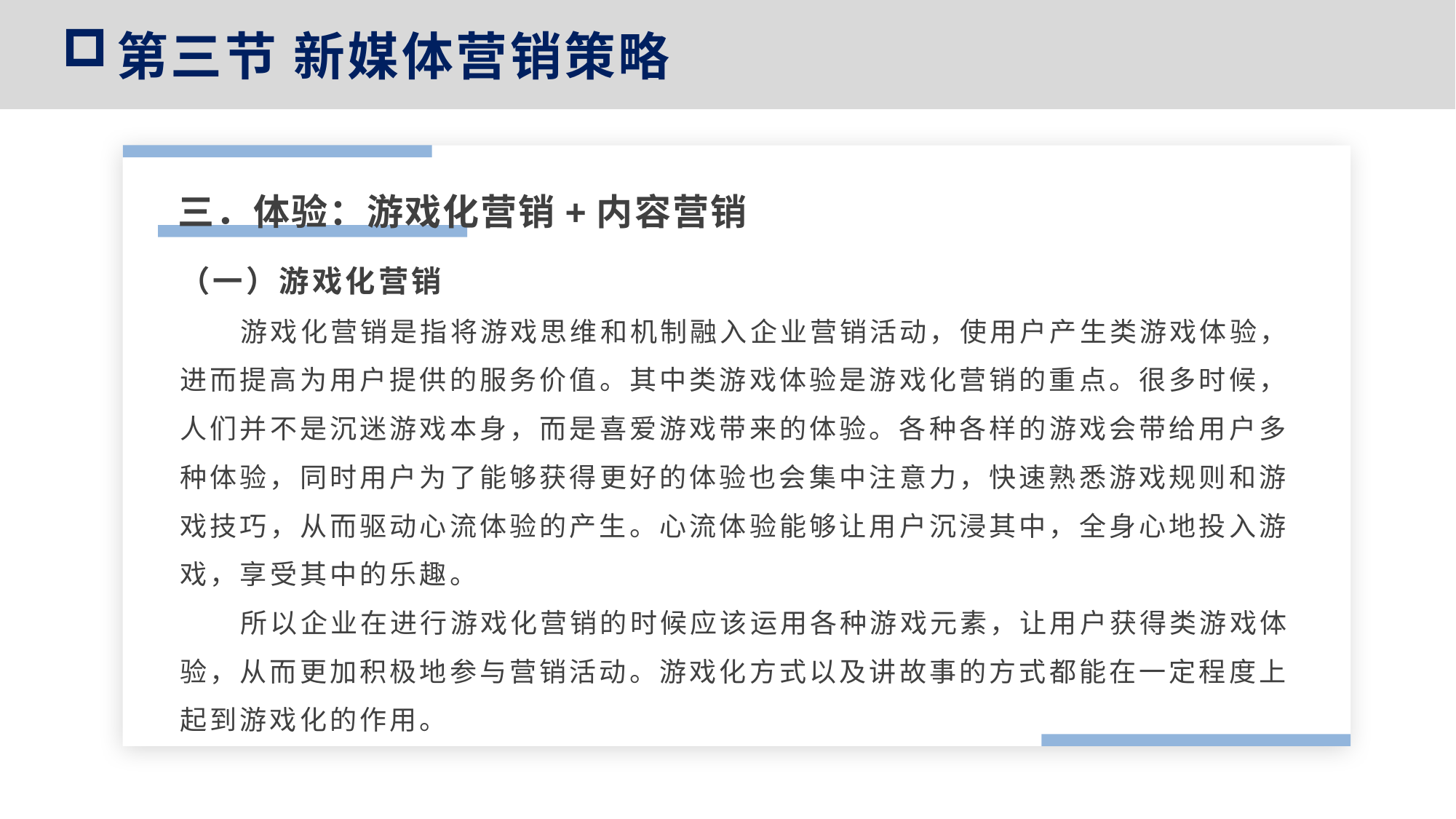

第三节 新媒体营销策略

三．体验：游戏化营销+内容营销

（一）游戏化营销
      游戏化营销是指将游戏思维和机制融入企业营销活动，使用户产生类游戏体验，进而提高为用户提供的服务价值。其中类游戏体验是游戏化营销的重点。很多时候，人们并不是沉迷游戏本身，而是喜爱游戏带来的体验。各种各样的游戏会带给用户多种体验，同时用户为了能够获得更好的体验也会集中注意力，快速熟悉游戏规则和游戏技巧，从而驱动心流体验的产生。心流体验能够让用户沉浸其中，全身心地投入游戏，享受其中的乐趣。
      所以企业在进行游戏化营销的时候应该运用各种游戏元素，让用户获得类游戏体验，从而更加积极地参与营销活动。游戏化方式以及讲故事的方式都能在一定程度上起到游戏化的作用。